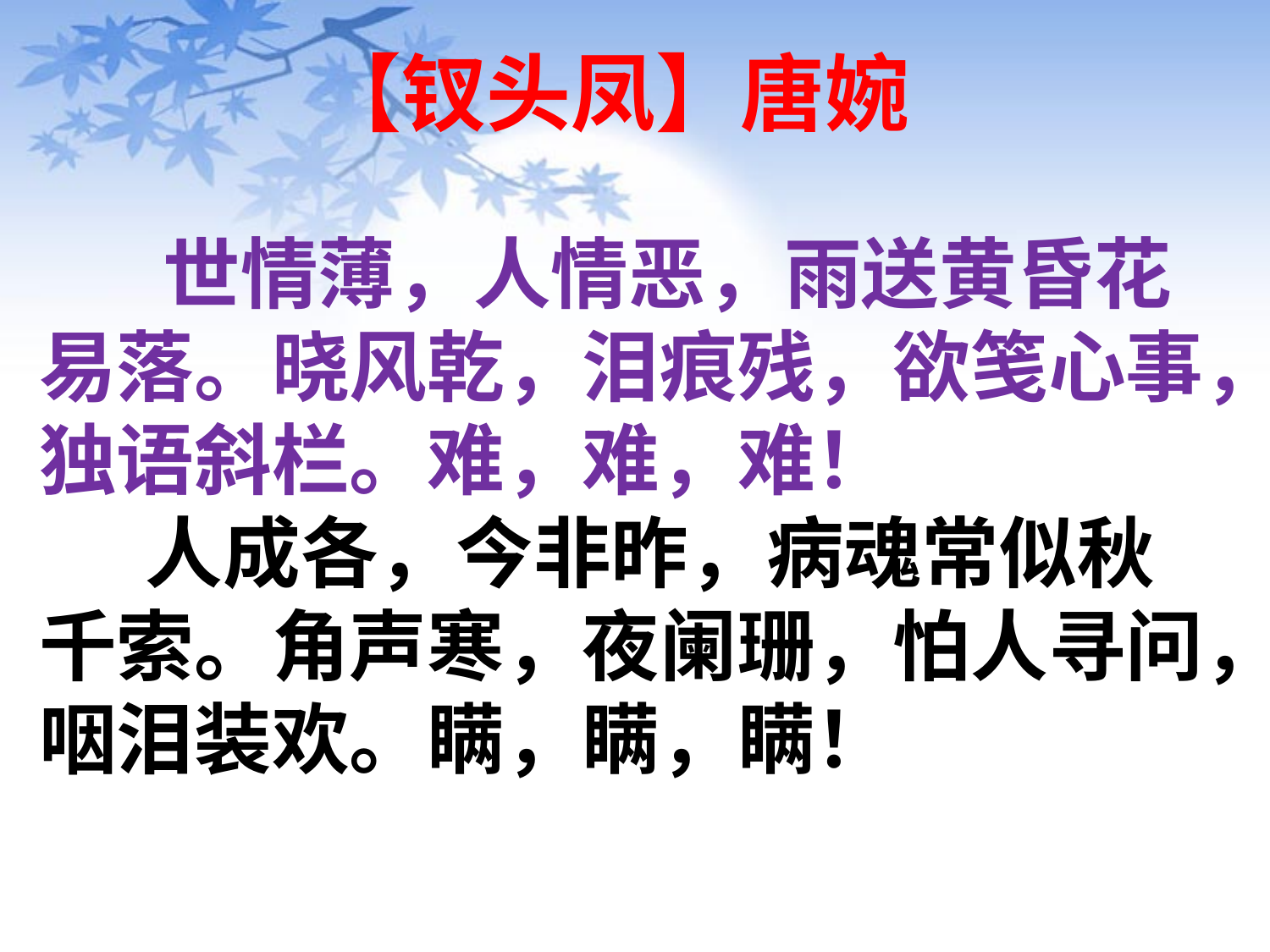

【钗头凤】唐婉

      世情薄，人情恶，雨送黄昏花易落。晓风乾，泪痕残，欲笺心事，独语斜栏。难，难，难！
     人成各，今非昨，病魂常似秋千索。角声寒，夜阑珊，怕人寻问，咽泪装欢。瞒，瞒，瞒！